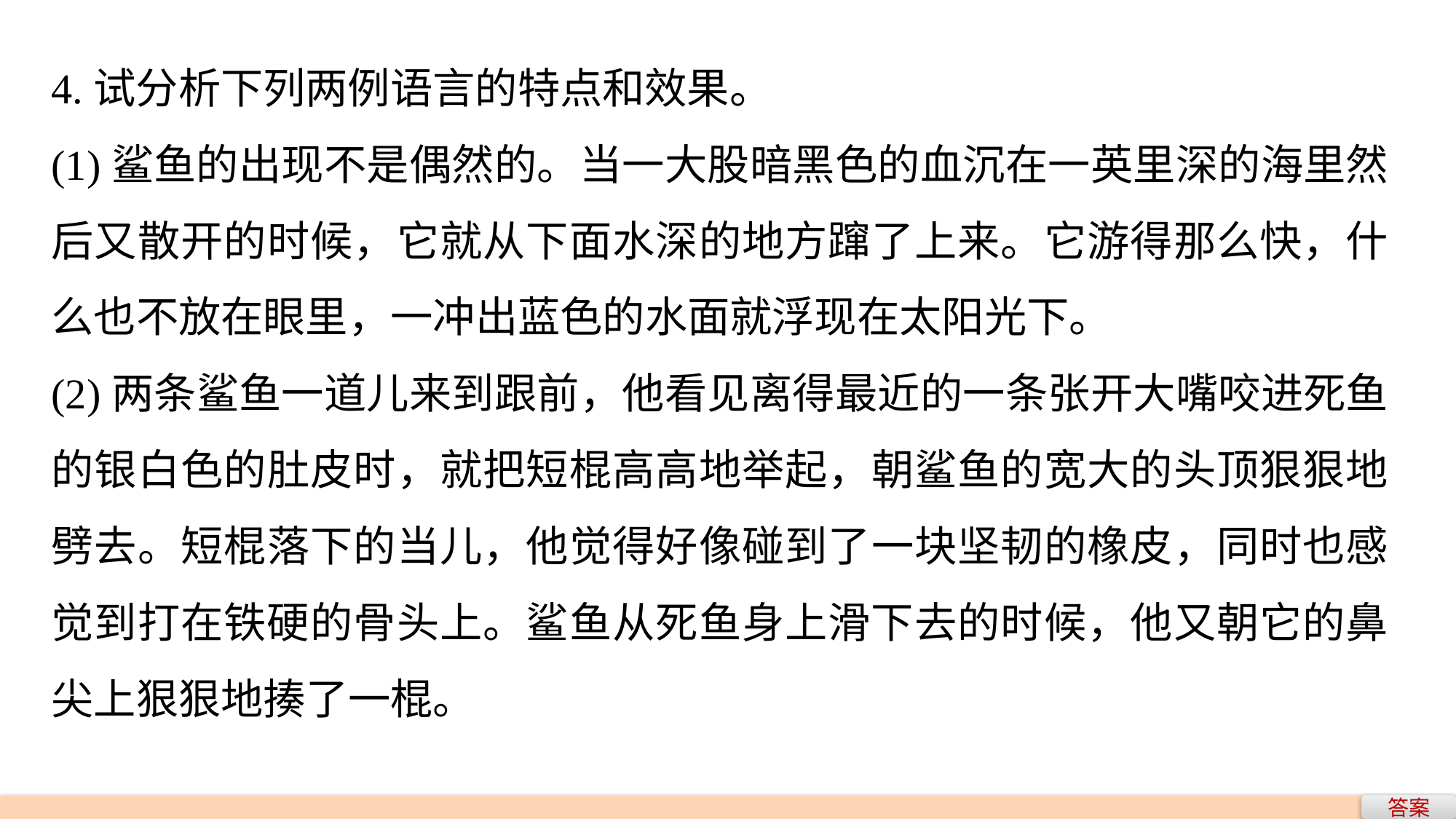

4.试分析下列两例语言的特点和效果。
(1)鲨鱼的出现不是偶然的。当一大股暗黑色的血沉在一英里深的海里然后又散开的时候，它就从下面水深的地方蹿了上来。它游得那么快，什么也不放在眼里，一冲出蓝色的水面就浮现在太阳光下。
(2)两条鲨鱼一道儿来到跟前，他看见离得最近的一条张开大嘴咬进死鱼的银白色的肚皮时，就把短棍高高地举起，朝鲨鱼的宽大的头顶狠狠地劈去。短棍落下的当儿，他觉得好像碰到了一块坚韧的橡皮，同时也感觉到打在铁硬的骨头上。鲨鱼从死鱼身上滑下去的时候，他又朝它的鼻尖上狠狠地揍了一棍。
答案